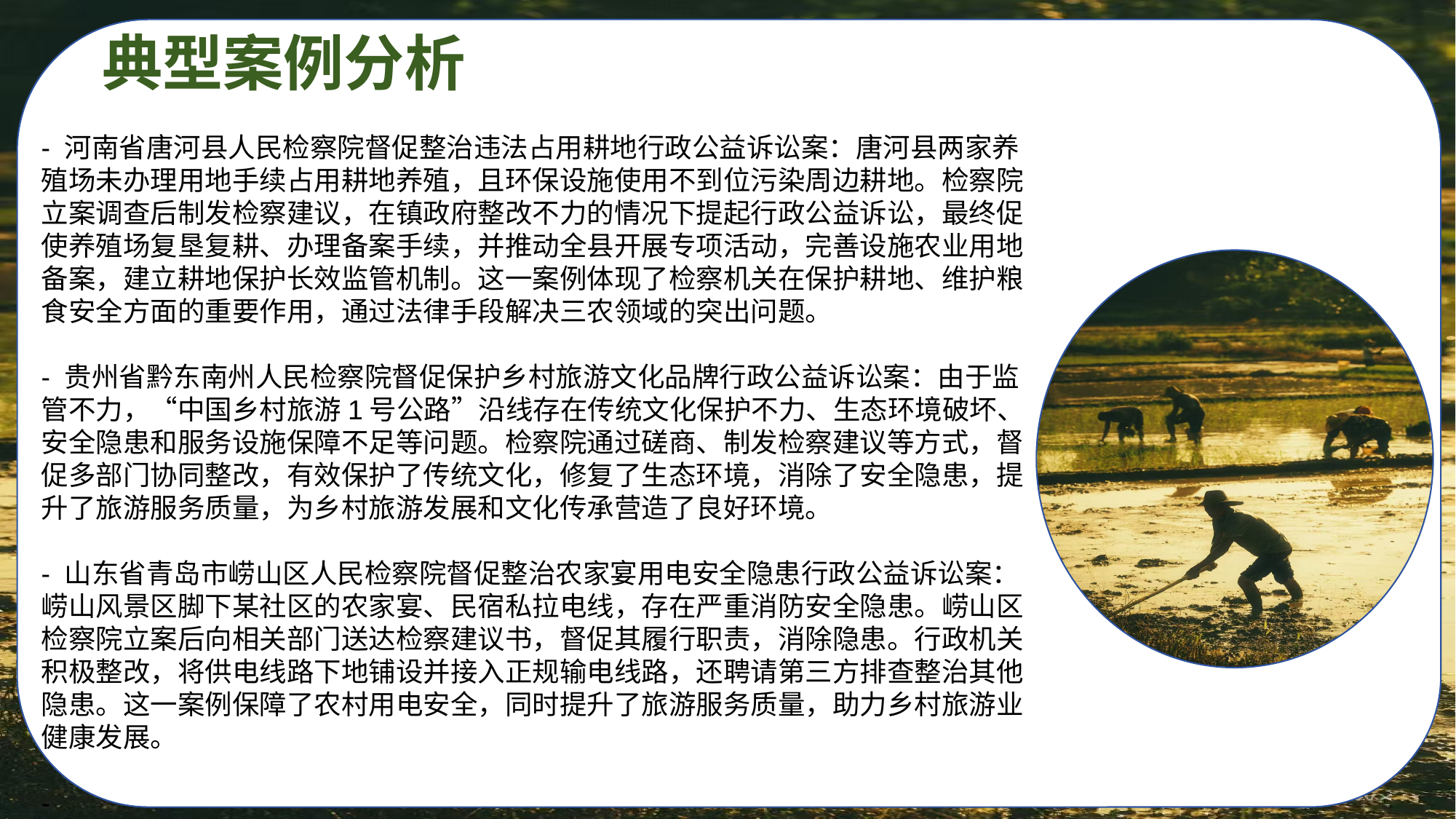

典型案例分析

- 河南省唐河县人民检察院督促整治违法占用耕地行政公益诉讼案：唐河县两家养殖场未办理用地手续占用耕地养殖，且环保设施使用不到位污染周边耕地。检察院立案调查后制发检察建议，在镇政府整改不力的情况下提起行政公益诉讼，最终促使养殖场复垦复耕、办理备案手续，并推动全县开展专项活动，完善设施农业用地备案，建立耕地保护长效监管机制。这一案例体现了检察机关在保护耕地、维护粮食安全方面的重要作用，通过法律手段解决三农领域的突出问题。

- 贵州省黔东南州人民检察院督促保护乡村旅游文化品牌行政公益诉讼案：由于监管不力，“中国乡村旅游1号公路”沿线存在传统文化保护不力、生态环境破坏、安全隐患和服务设施保障不足等问题。检察院通过磋商、制发检察建议等方式，督促多部门协同整改，有效保护了传统文化，修复了生态环境，消除了安全隐患，提升了旅游服务质量，为乡村旅游发展和文化传承营造了良好环境。

- 山东省青岛市崂山区人民检察院督促整治农家宴用电安全隐患行政公益诉讼案：崂山风景区脚下某社区的农家宴、民宿私拉电线，存在严重消防安全隐患。崂山区检察院立案后向相关部门送达检察建议书，督促其履行职责，消除隐患。行政机关积极整改，将供电线路下地铺设并接入正规输电线路，还聘请第三方排查整治其他隐患。这一案例保障了农村用电安全，同时提升了旅游服务质量，助力乡村旅游业健康发展。

-

#